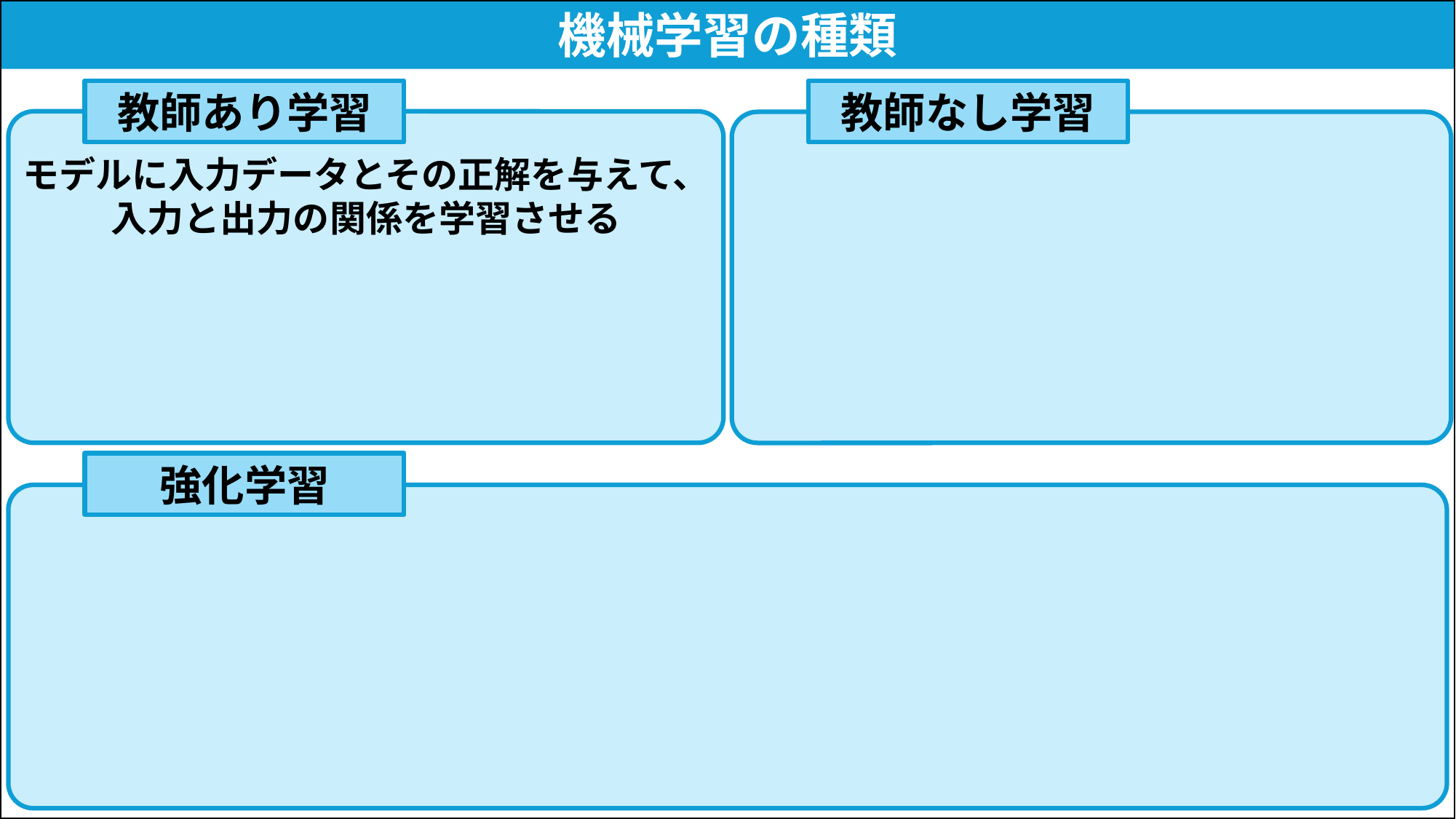

機械学習の種類
教師あり学習
教師なし学習

モデルに入力データとその正解を与えて、入力と出力の関係を学習させる
強化学習